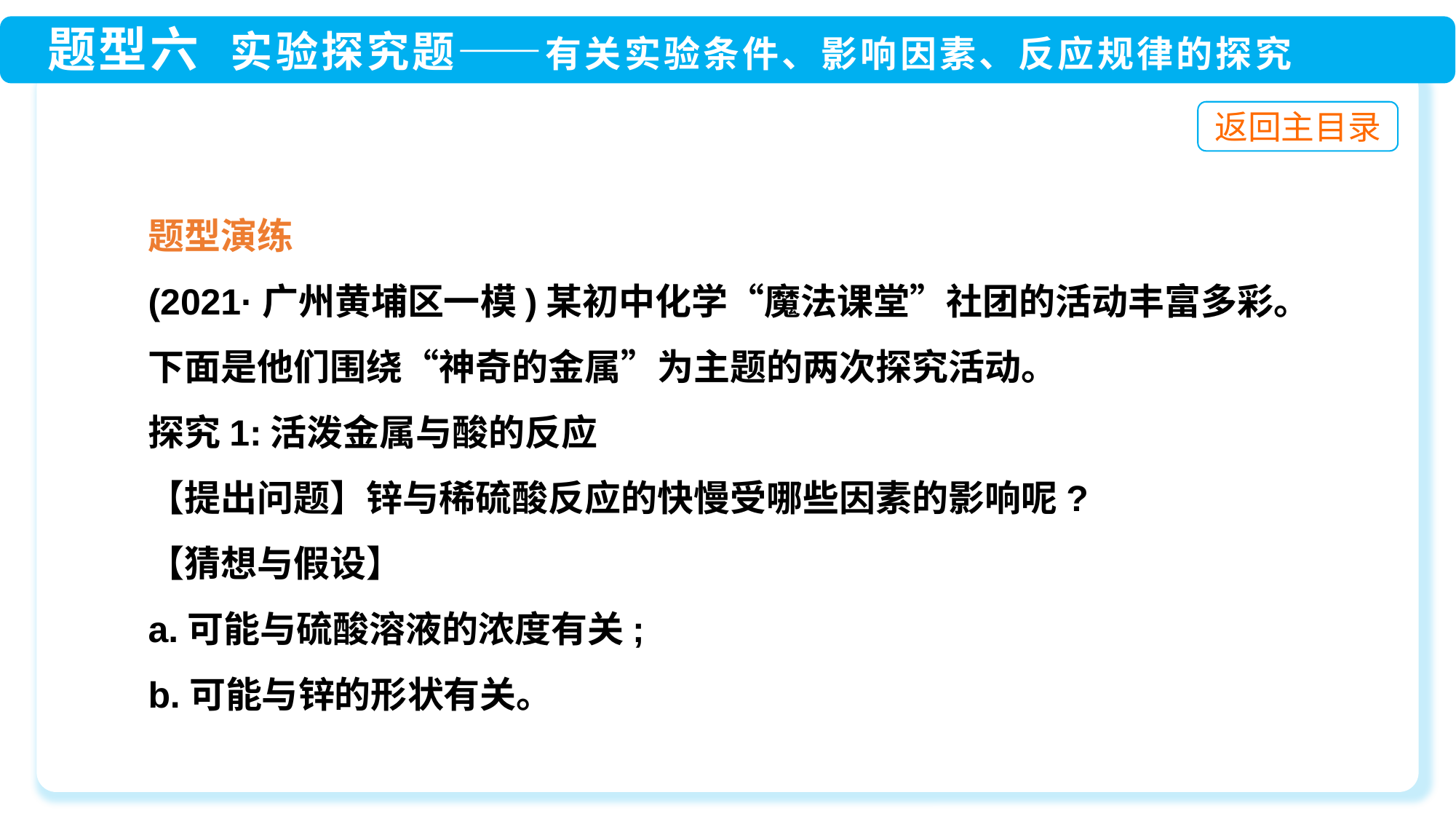

题型演练
(2021·广州黄埔区一模)某初中化学“魔法课堂”社团的活动丰富多彩。下面是他们围绕“神奇的金属”为主题的两次探究活动。
探究1:活泼金属与酸的反应
【提出问题】锌与稀硫酸反应的快慢受哪些因素的影响呢?
【猜想与假设】
a.可能与硫酸溶液的浓度有关;
b.可能与锌的形状有关。